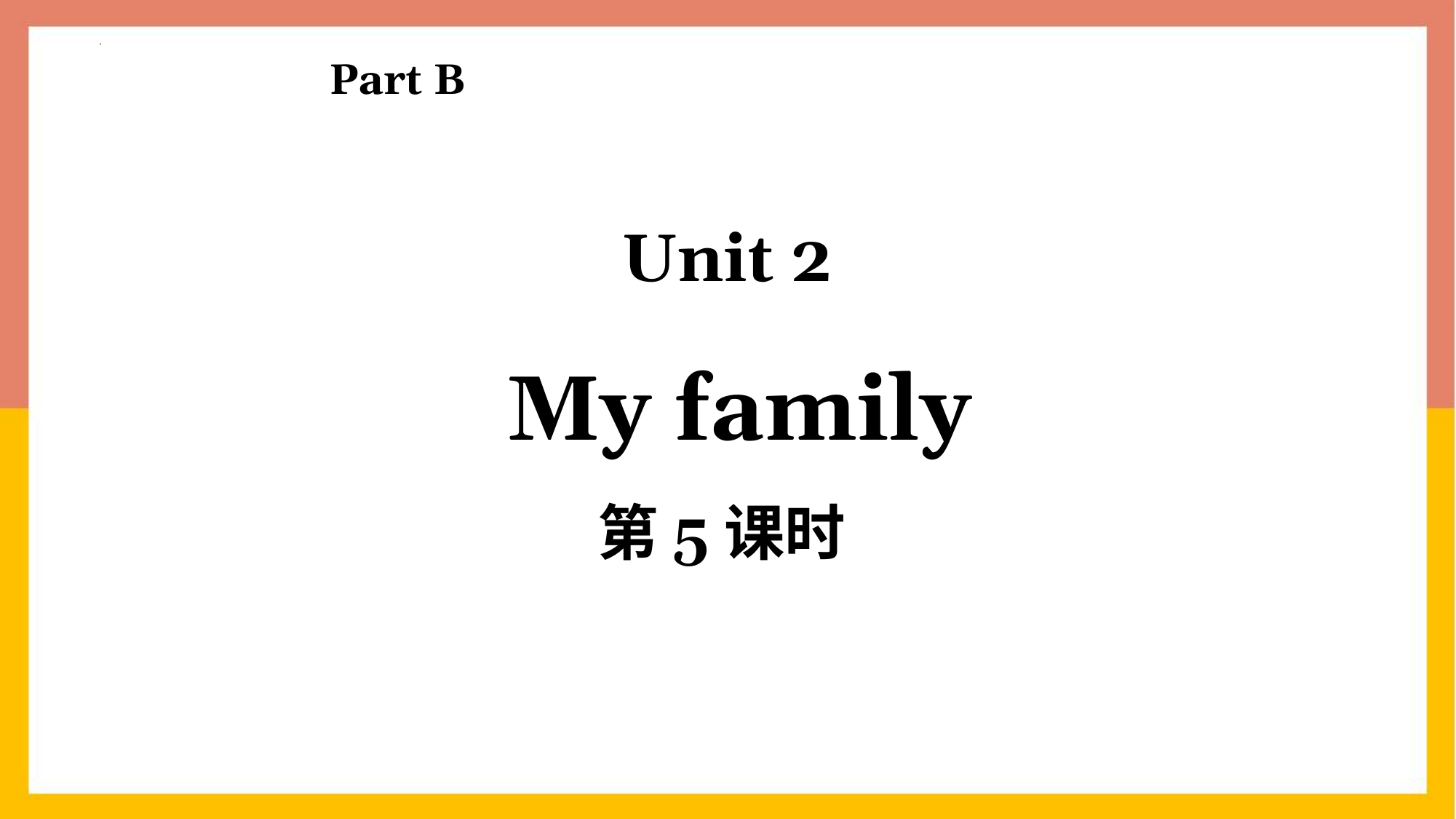

Part B
Unit 2
 My family
第5课时